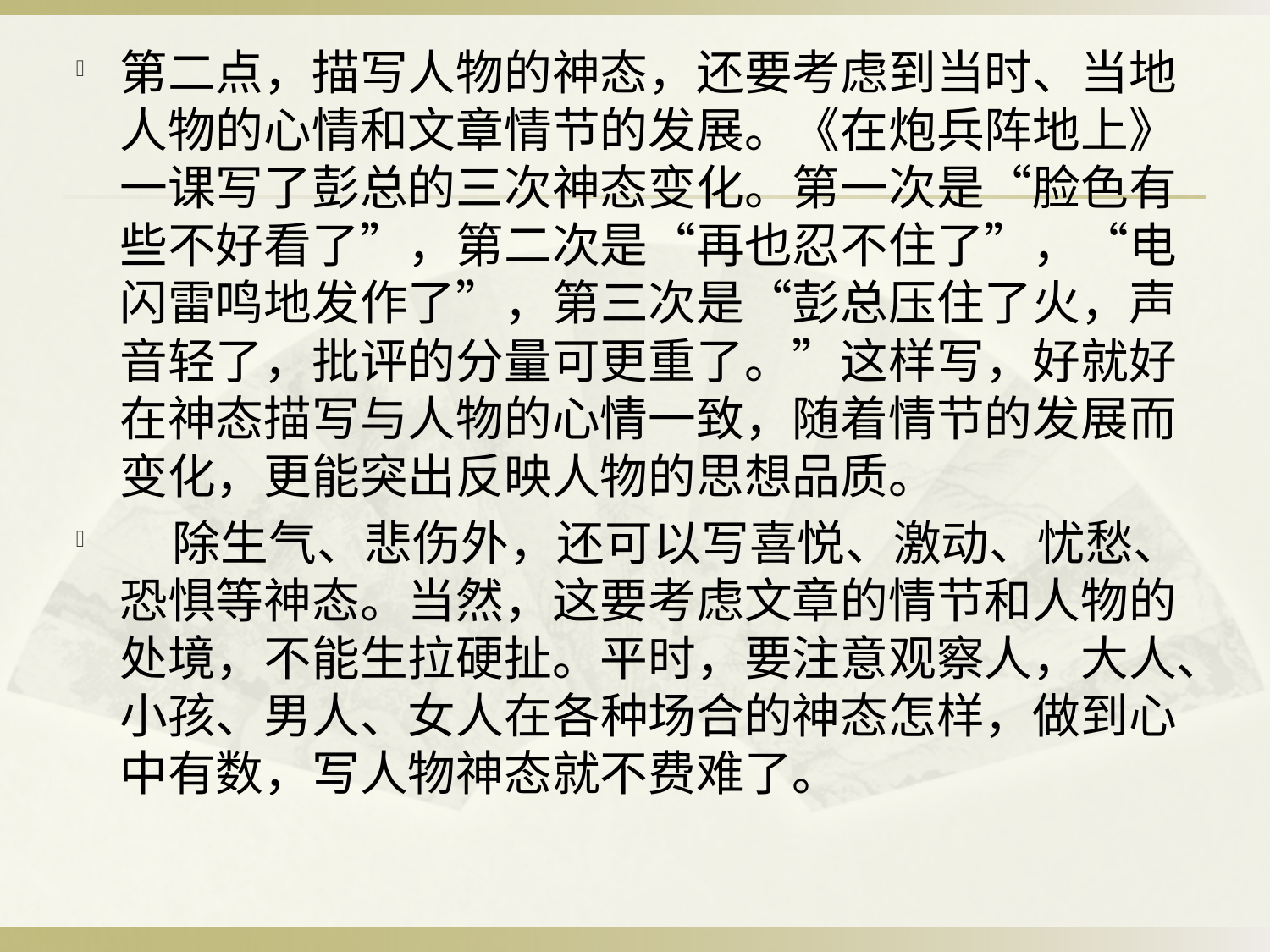

第二点，描写人物的神态，还要考虑到当时、当地人物的心情和文章情节的发展。《在炮兵阵地上》一课写了彭总的三次神态变化。第一次是“脸色有些不好看了”，第二次是“再也忍不住了”，“电闪雷鸣地发作了”，第三次是“彭总压住了火，声音轻了，批评的分量可更重了。”这样写，好就好在神态描写与人物的心情一致，随着情节的发展而变化，更能突出反映人物的思想品质。
    除生气、悲伤外，还可以写喜悦、激动、忧愁、恐惧等神态。当然，这要考虑文章的情节和人物的处境，不能生拉硬扯。平时，要注意观察人，大人、小孩、男人、女人在各种场合的神态怎样，做到心中有数，写人物神态就不费难了。
#